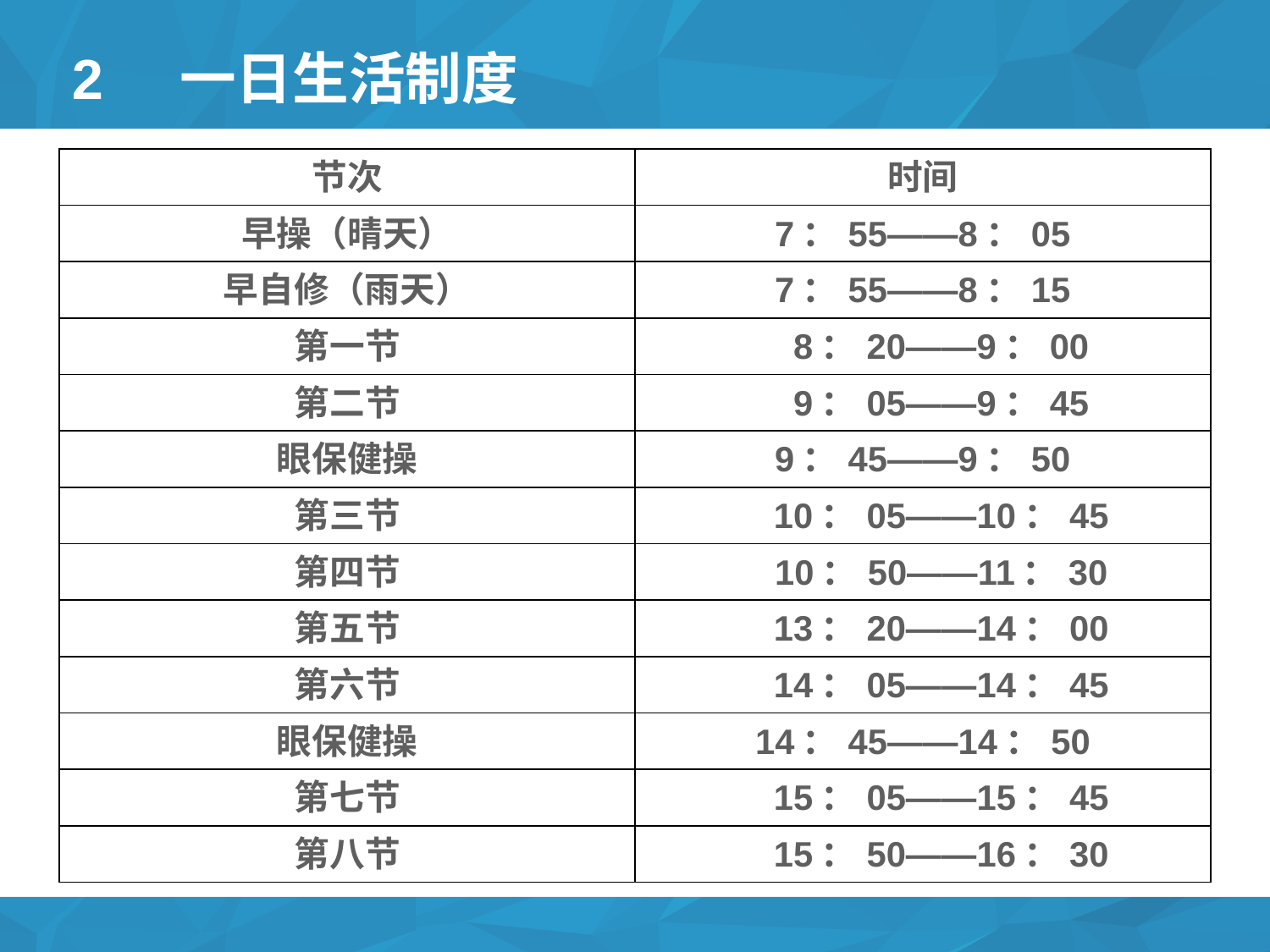

# 2    一日生活制度
| 节次 | 时间 |
| --- | --- |
| 早操（晴天） | 7：55——8：05 |
| 早自修（雨天） | 7：55——8：15 |
| 第一节 | 8：20——9：00 |
| 第二节 | 9：05——9：45 |
| 眼保健操 | 9：45——9：50 |
| 第三节 | 10：05——10：45 |
| 第四节 | 10：50——11：30 |
| 第五节 | 13：20——14：00 |
| 第六节 | 14：05——14：45 |
| 眼保健操 | 14：45——14：50 |
| 第七节 | 15：05——15：45 |
| 第八节 | 15：50——16：30 |